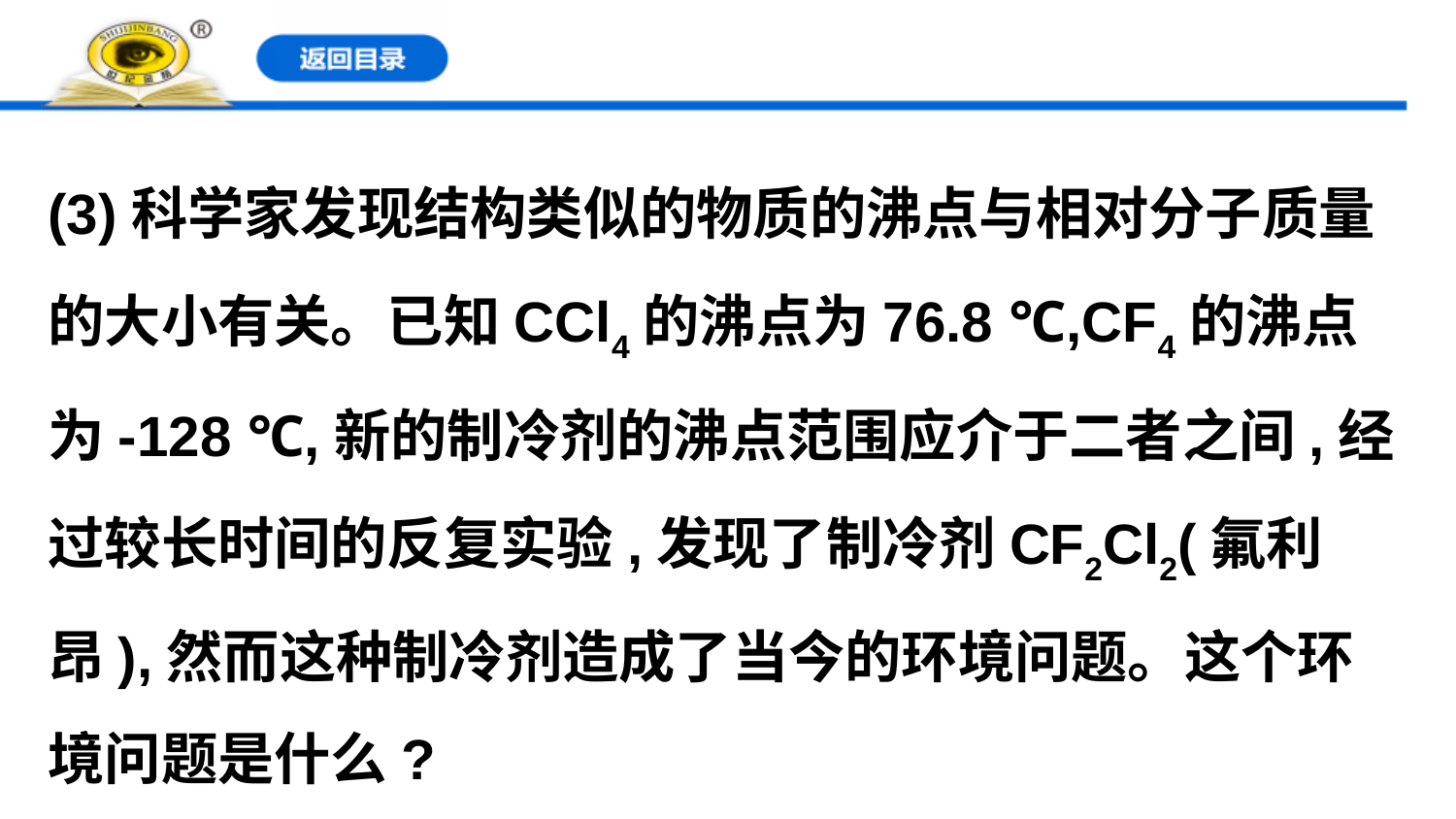

(3)科学家发现结构类似的物质的沸点与相对分子质量的大小有关。已知CCl4的沸点为76.8 ℃,CF4的沸点为-128 ℃,新的制冷剂的沸点范围应介于二者之间,经过较长时间的反复实验,发现了制冷剂CF2Cl2(氟利昂),然而这种制冷剂造成了当今的环境问题。这个环境问题是什么?
提示:大气臭氧层出现空洞。